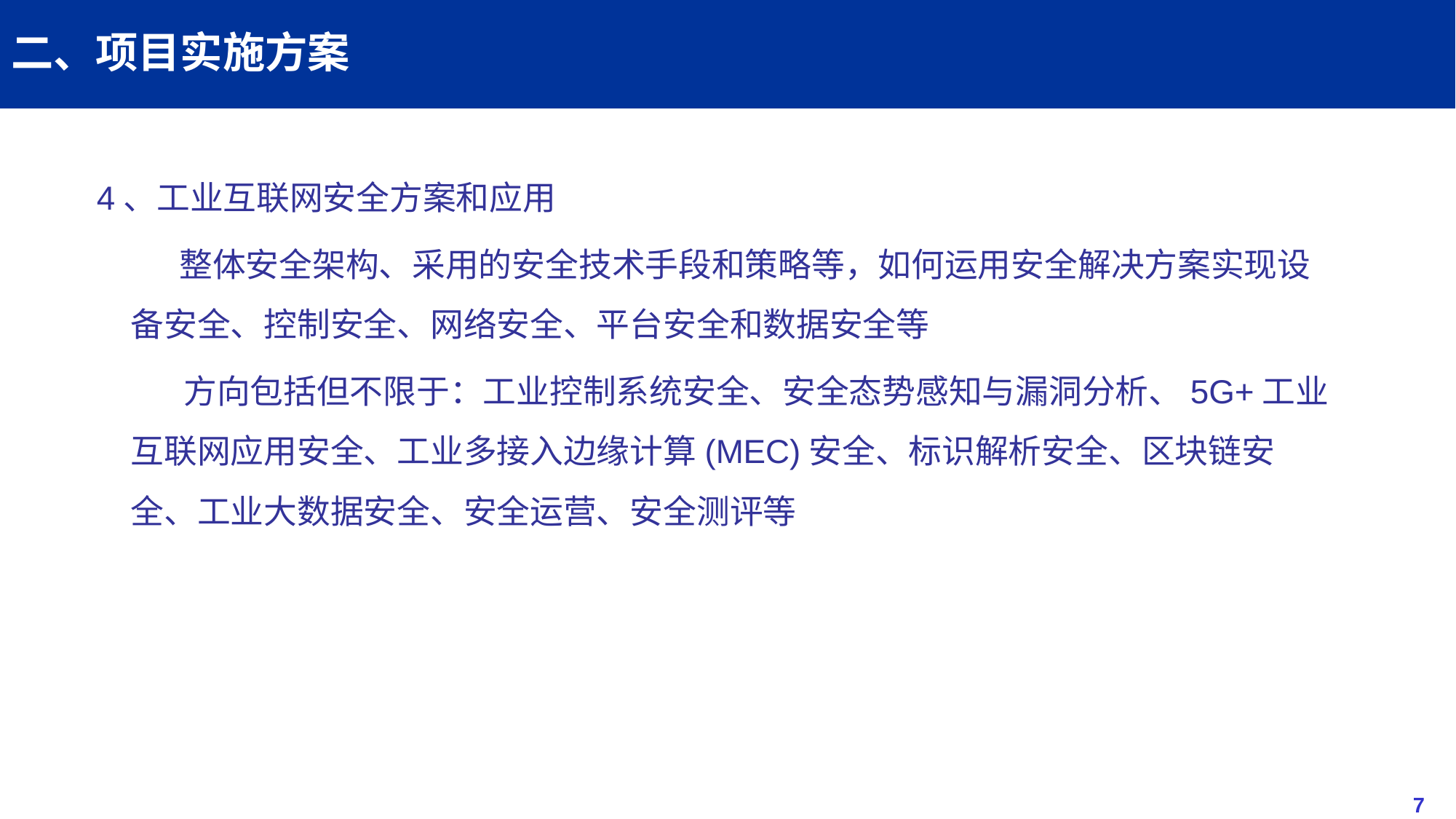

# 二、项目实施方案
4、工业互联网安全方案和应用
          整体安全架构、采用的安全技术手段和策略等，如何运用安全解决方案实现设备安全、控制安全、网络安全、平台安全和数据安全等
	      方向包括但不限于：工业控制系统安全、安全态势感知与漏洞分析、5G+工业互联网应用安全、工业多接入边缘计算(MEC)安全、标识解析安全、区块链安全、工业大数据安全、安全运营、安全测评等